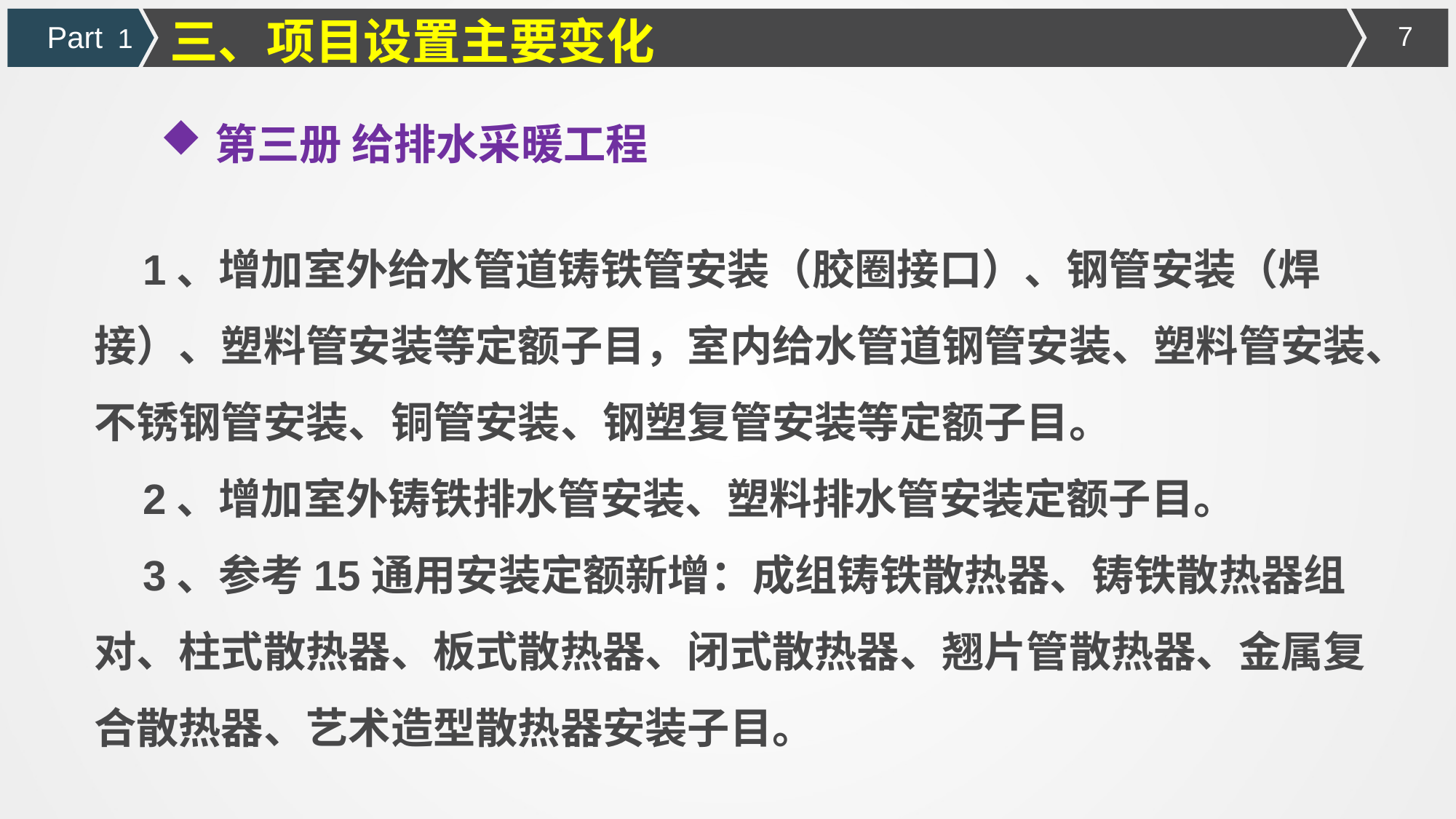

三、项目设置主要变化
Part  1
第三册 给排水采暖工程
1、增加室外给水管道铸铁管安装（胶圈接口）、钢管安装（焊接）、塑料管安装等定额子目，室内给水管道钢管安装、塑料管安装、不锈钢管安装、铜管安装、钢塑复管安装等定额子目。
2、增加室外铸铁排水管安装、塑料排水管安装定额子目。
3、参考15通用安装定额新增：成组铸铁散热器、铸铁散热器组对、柱式散热器、板式散热器、闭式散热器、翘片管散热器、金属复合散热器、艺术造型散热器安装子目。